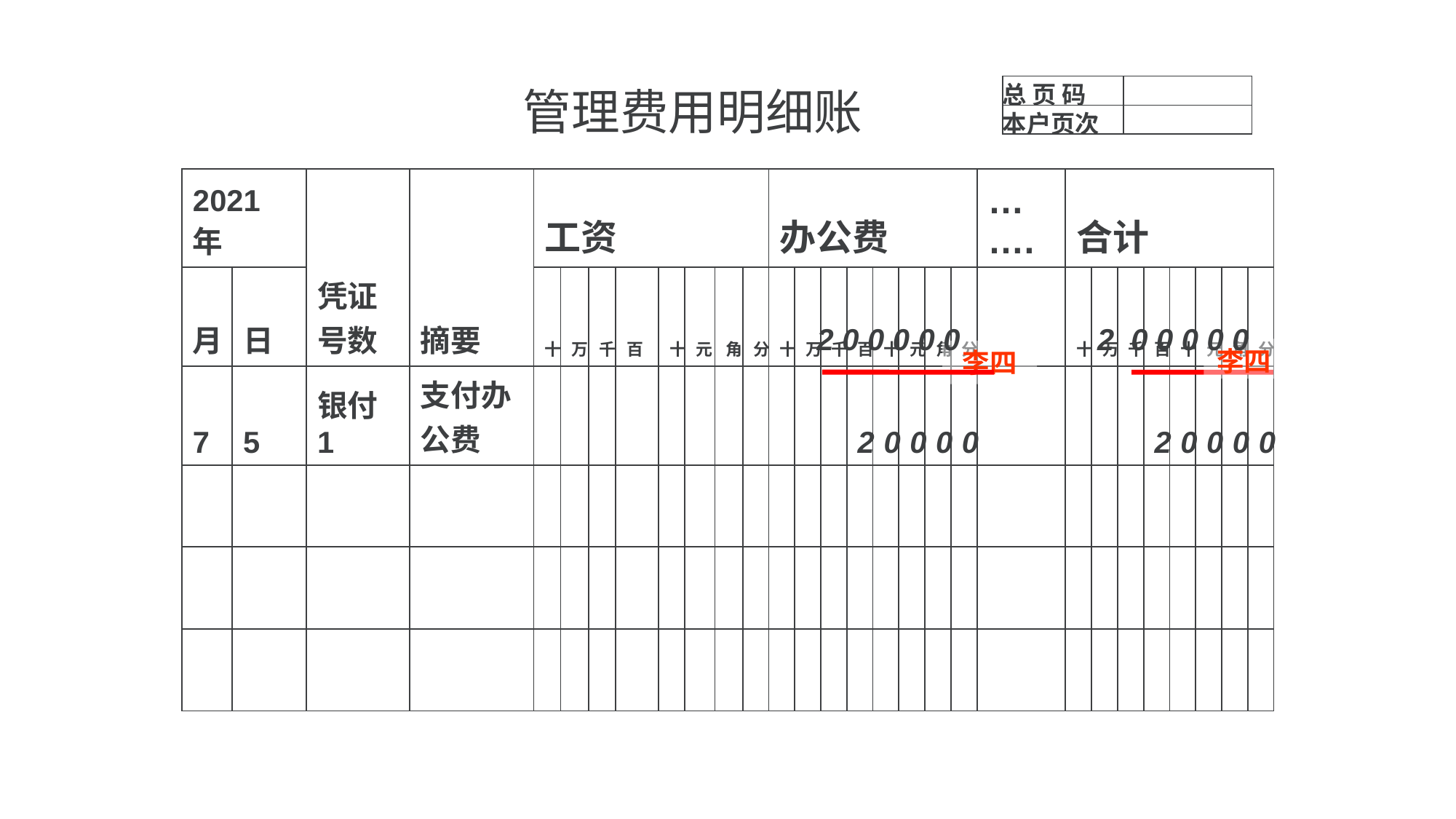

# 管理费用明细账
| 总 页 码 |  |
| --- | --- |
| 本户页次 |  |
| 2021年 |  | 凭证号数 | 摘要 | 工资 |  |  |  |  |  |  |  | 办公费 |  |  |  |  |  |  |  | ……. | 合计 |  |  |  |  |  |  |  |
| --- | --- | --- | --- | --- | --- | --- | --- | --- | --- | --- | --- | --- | --- | --- | --- | --- | --- | --- | --- | --- | --- | --- | --- | --- | --- | --- | --- | --- |
| 月 | 日 |  |  | 十 | 万 | 千 | 百 | 十 | 元 | 角 | 分 | 十 | 万 | 千 | 百 | 十 | 元 | 角 | 分 |  | 十 | 万 | 千 | 百 | 十 | 元 | 角 | 分 |
| 7 | 5 | 银付1 | 支付办公费 |  |  |  |  |  |  |  |  |  |  |  | 2 | 0 | 0 | 0 | 0 |  |  |  |  | 2 | 0 | 0 | 0 | 0 |
|  |  |  |  |  |  |  |  |  |  |  |  |  |  |  |  |  |  |  |  |  |  |  |  |  |  |  |  |  |
|  |  |  |  |  |  |  |  |  |  |  |  |  |  |  |  |  |  |  |  |  |  |  |  |  |  |  |  |  |
|  |  |  |  |  |  |  |  |  |  |  |  |  |  |  |  |  |  |  |  |  |  |  |  |  |  |  |  |  |
 2 0 0 0 0 0
  2  0 0 0 0 0
李四
李四

11